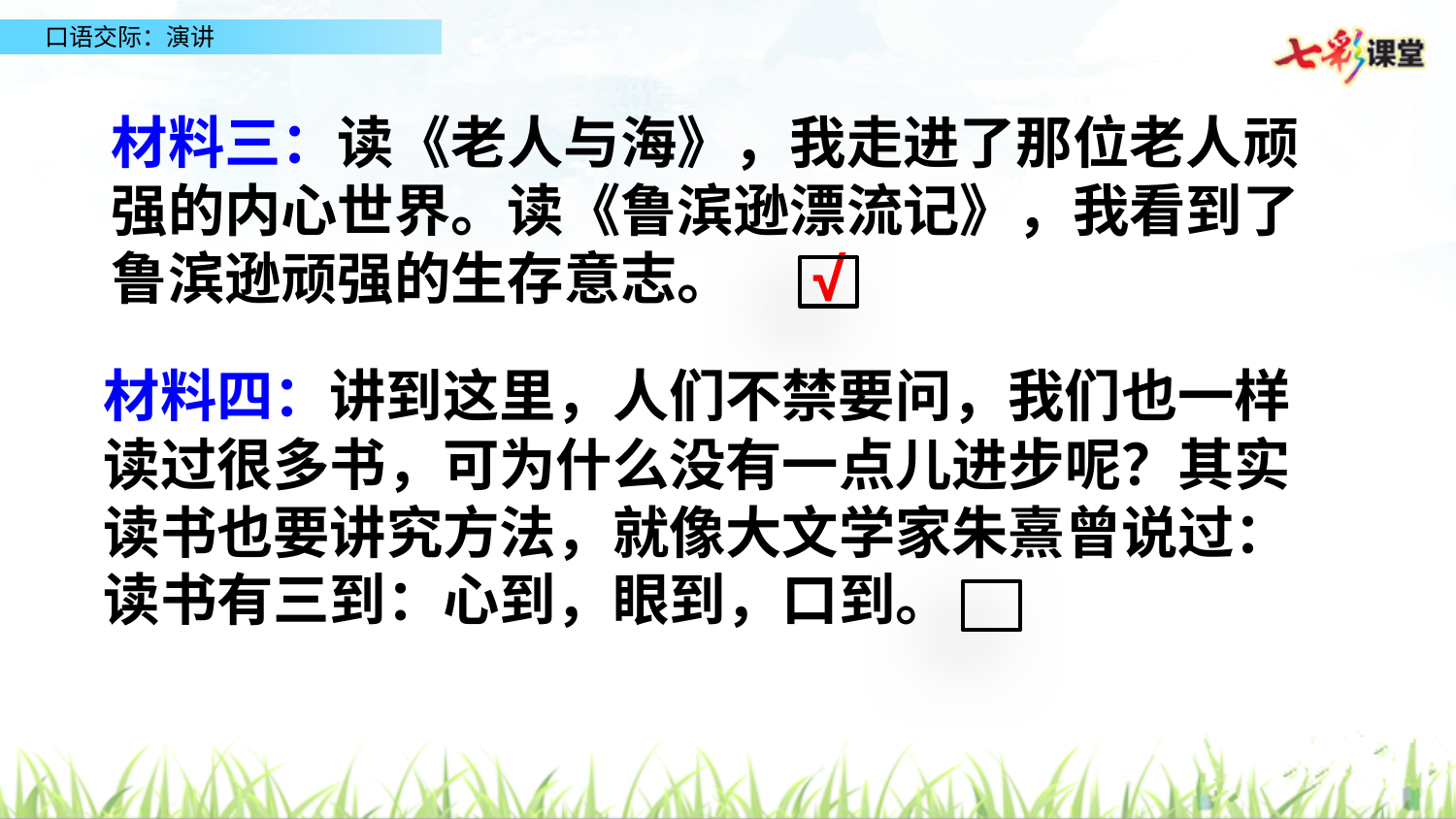

材料三：读《老人与海》，我走进了那位老人顽强的内心世界。读《鲁滨逊漂流记》，我看到了鲁滨逊顽强的生存意志。

√
材料四：讲到这里，人们不禁要问，我们也一样读过很多书，可为什么没有一点儿进步呢？其实读书也要讲究方法，就像大文学家朱熹曾说过：读书有三到：心到，眼到，口到。